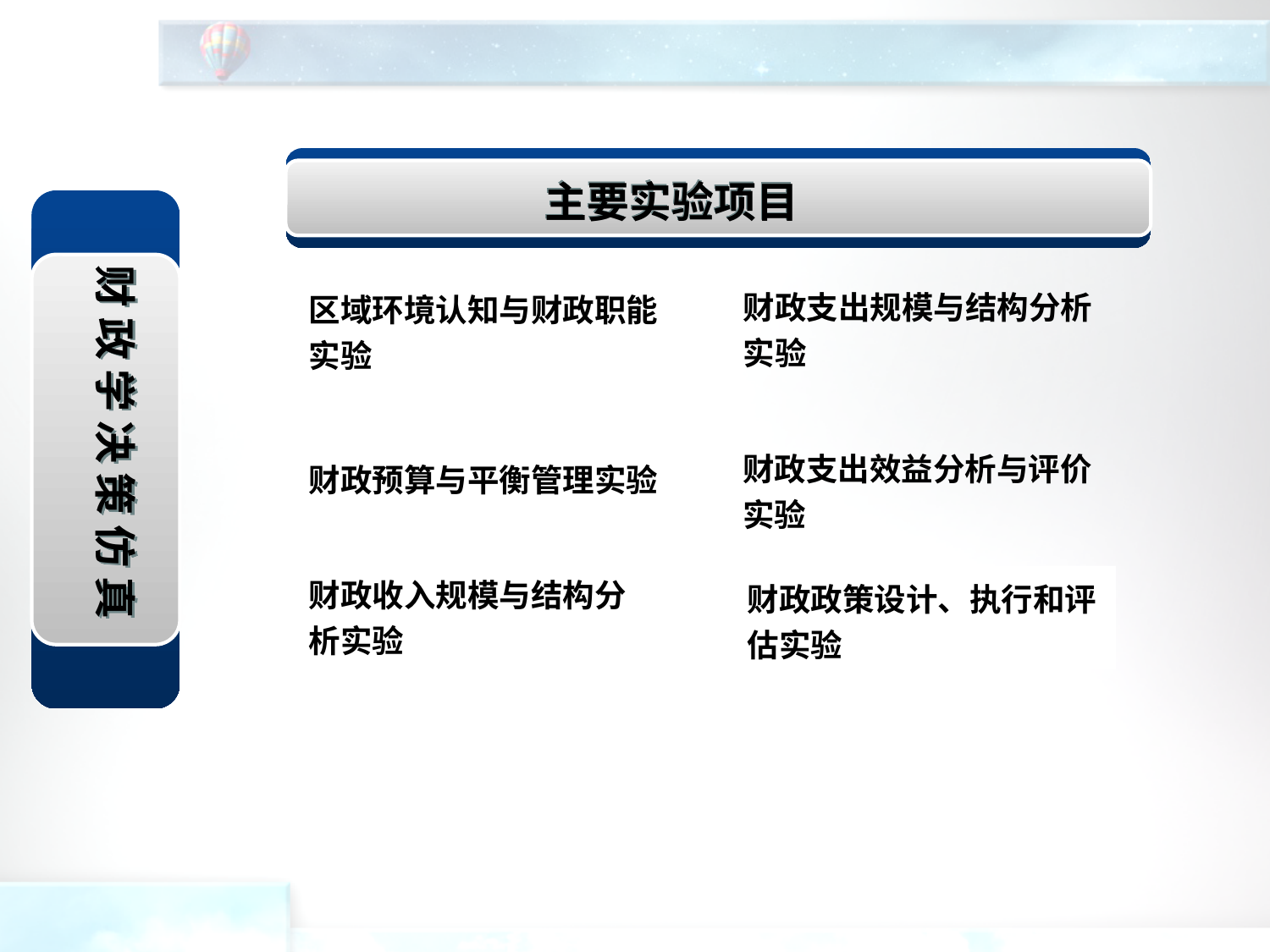

主要实验项目

财 政 学 决 策 仿 真
财政支出规模与结构分析实验
区域环境认知与财政职能实验
财政支出效益分析与评价实验
财政预算与平衡管理实验
财政收入规模与结构分析实验
财政政策设计、执行和评估实验